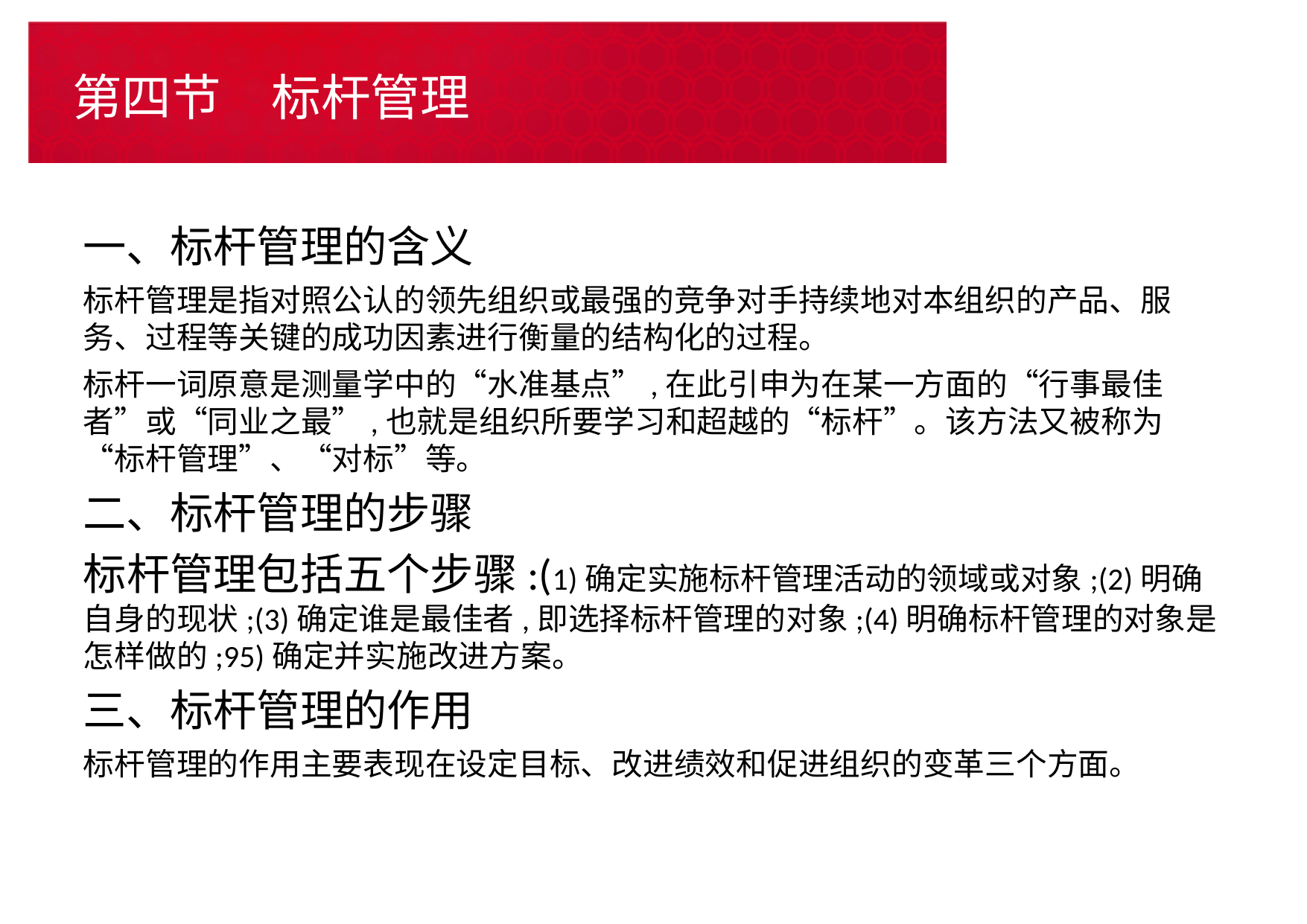

# 第四节　标杆管理
一、标杆管理的含义
标杆管理是指对照公认的领先组织或最强的竞争对手持续地对本组织的产品、服务、过程等关键的成功因素进行衡量的结构化的过程。
标杆一词原意是测量学中的“水准基点”,在此引申为在某一方面的“行事最佳者”或“同业之最”,也就是组织所要学习和超越的“标杆”。该方法又被称为“标杆管理”、“对标”等。
二、标杆管理的步骤
标杆管理包括五个步骤:(1)确定实施标杆管理活动的领域或对象;(2)明确自身的现状;(3)确定谁是最佳者,即选择标杆管理的对象;(4)明确标杆管理的对象是怎样做的;95)确定并实施改进方案。
三、标杆管理的作用
标杆管理的作用主要表现在设定目标、改进绩效和促进组织的变革三个方面。